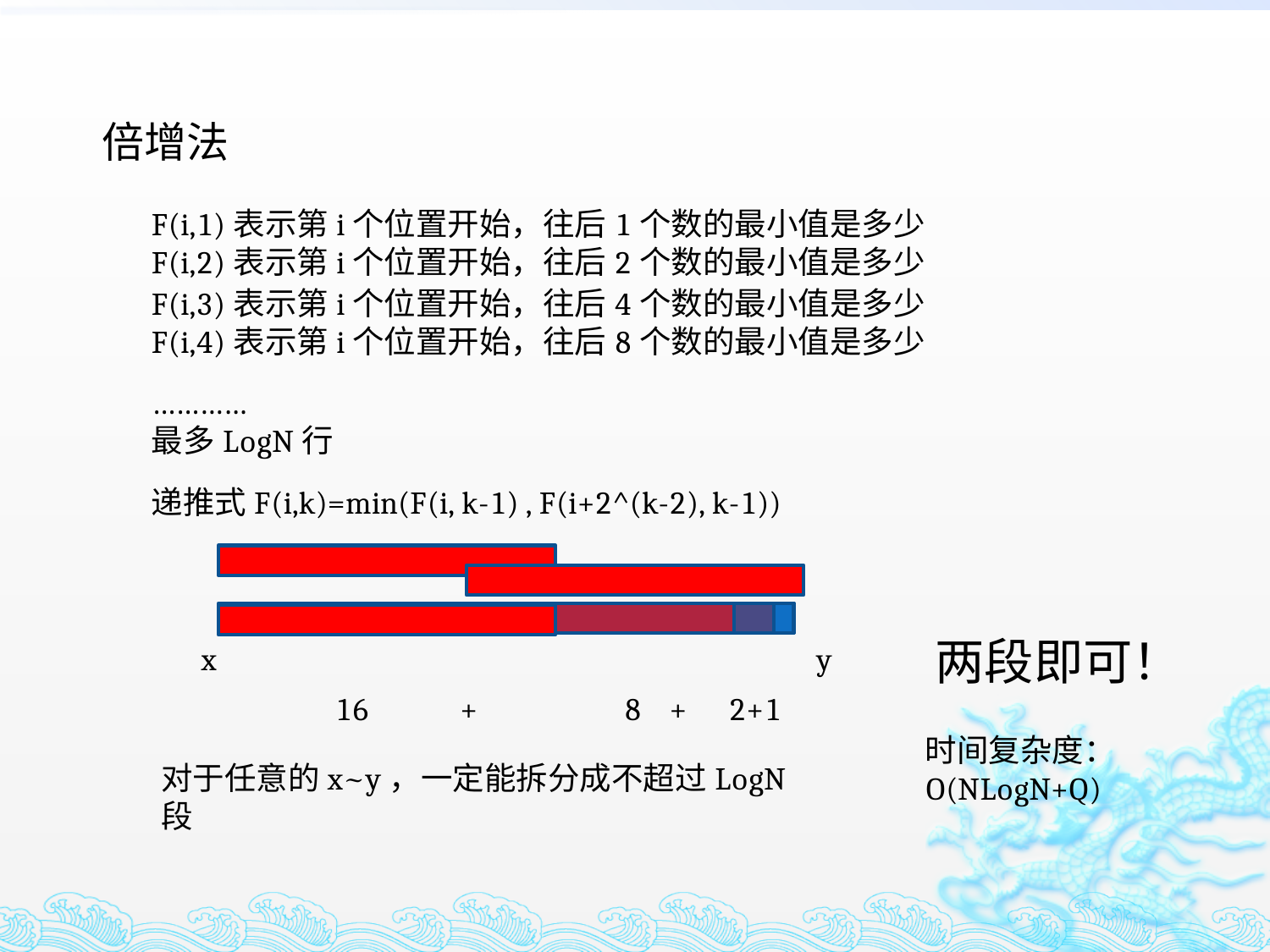

倍增法
F(i,1)表示第i个位置开始，往后1个数的最小值是多少
F(i,2)表示第i个位置开始，往后2个数的最小值是多少
F(i,3)表示第i个位置开始，往后4个数的最小值是多少
F(i,4)表示第i个位置开始，往后8个数的最小值是多少
…………
最多LogN行
递推式F(i,k)=min(F(i, k-1) , F(i+2^(k-2), k-1))

两段即可！
x
y
            16             +                     8    +      2+1
时间复杂度：
O(NLogN+Q)
对于任意的x~y，一定能拆分成不超过LogN段